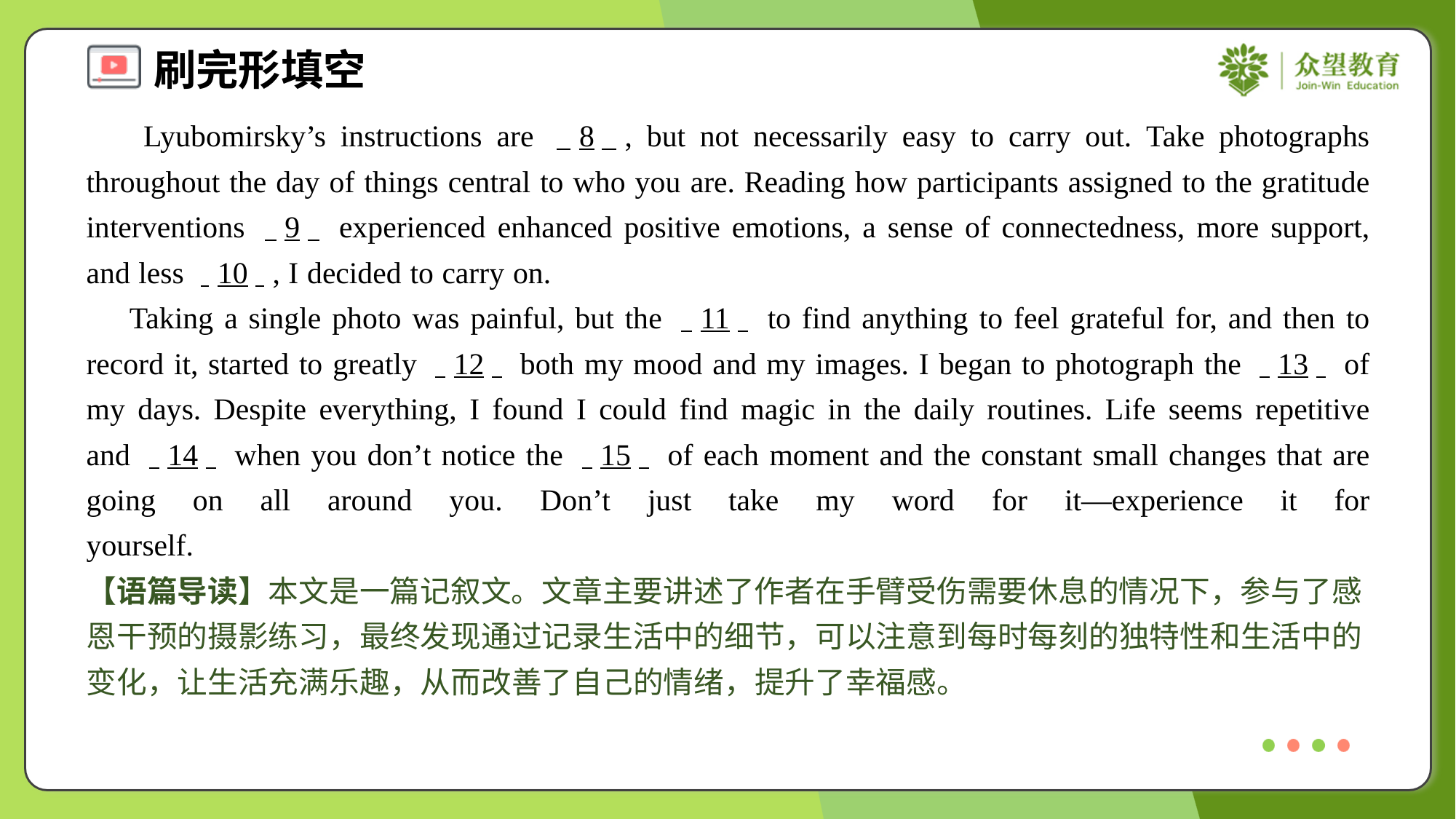

Lyubomirsky’s instructions are . .8. ., but not necessarily easy to carry out. Take photographs throughout the day of things central to who you are. Reading how participants assigned to the gratitude interventions . .9. . experienced enhanced positive emotions, a sense of connectedness, more support, and less . .10. ., I decided to carry on.
    Taking a single photo was painful, but the . .11. . to find anything to feel grateful for, and then to record it, started to greatly . .12. . both my mood and my images. I began to photograph the . .13. . of my days. Despite everything, I found I could find magic in the daily routines. Life seems repetitive and . .14. . when you don’t notice the . .15. . of each moment and the constant small changes that are going on all around you. Don’t just take my word for it—experience it for yourself.#4
【语篇导读】本文是一篇记叙文。文章主要讲述了作者在手臂受伤需要休息的情况下，参与了感恩干预的摄影练习，最终发现通过记录生活中的细节，可以注意到每时每刻的独特性和生活中的变化，让生活充满乐趣，从而改善了自己的情绪，提升了幸福感。